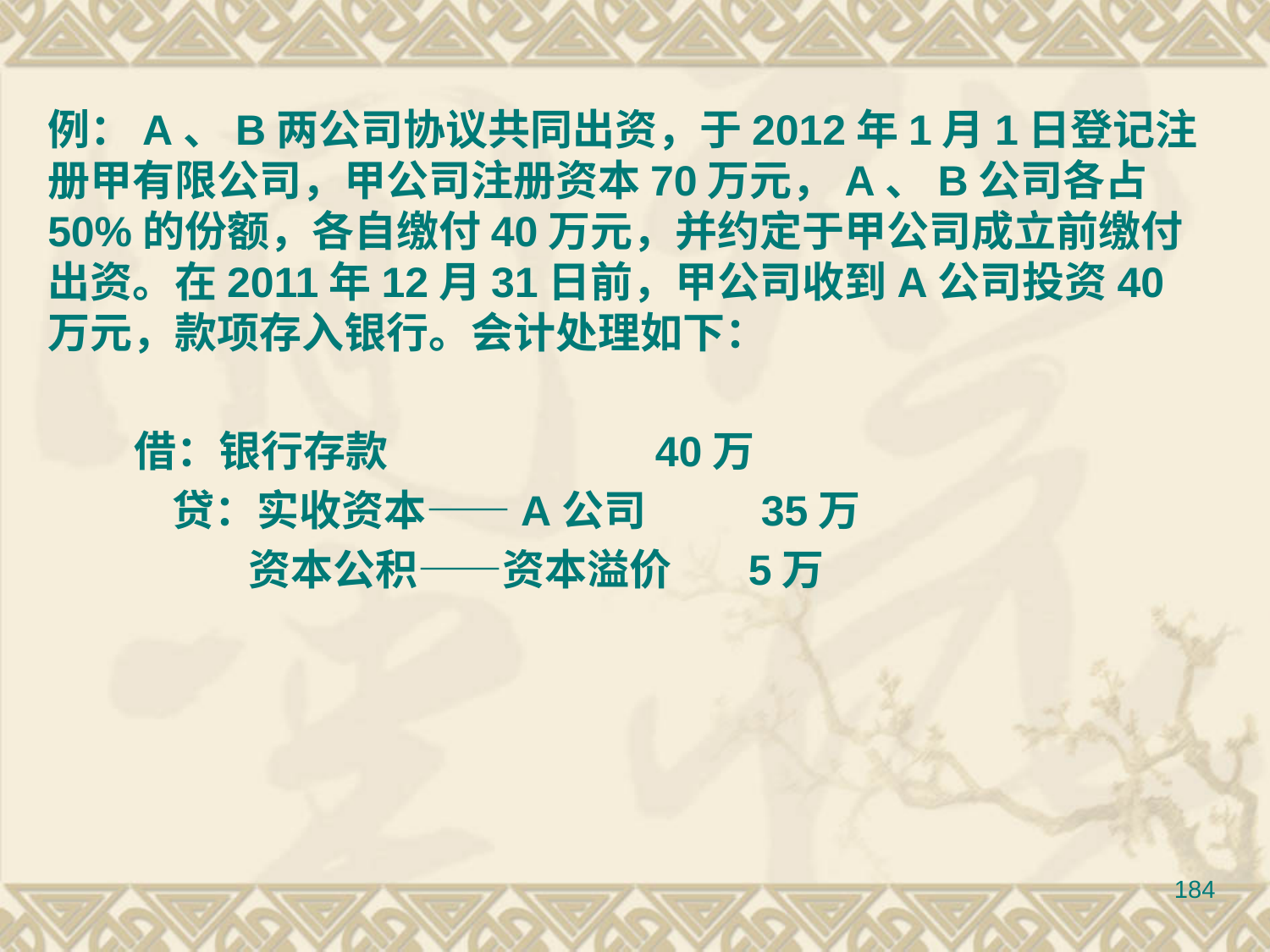

例：A、B两公司协议共同出资，于2012年1月1日登记注册甲有限公司，甲公司注册资本70万元，A、B公司各占50%的份额，各自缴付40万元，并约定于甲公司成立前缴付出资。在2011年12月31日前，甲公司收到A公司投资40万元，款项存入银行。会计处理如下：

        借：银行存款                           40万
            贷：实收资本——A公司           35万
                    资本公积——资本溢价       5万
184